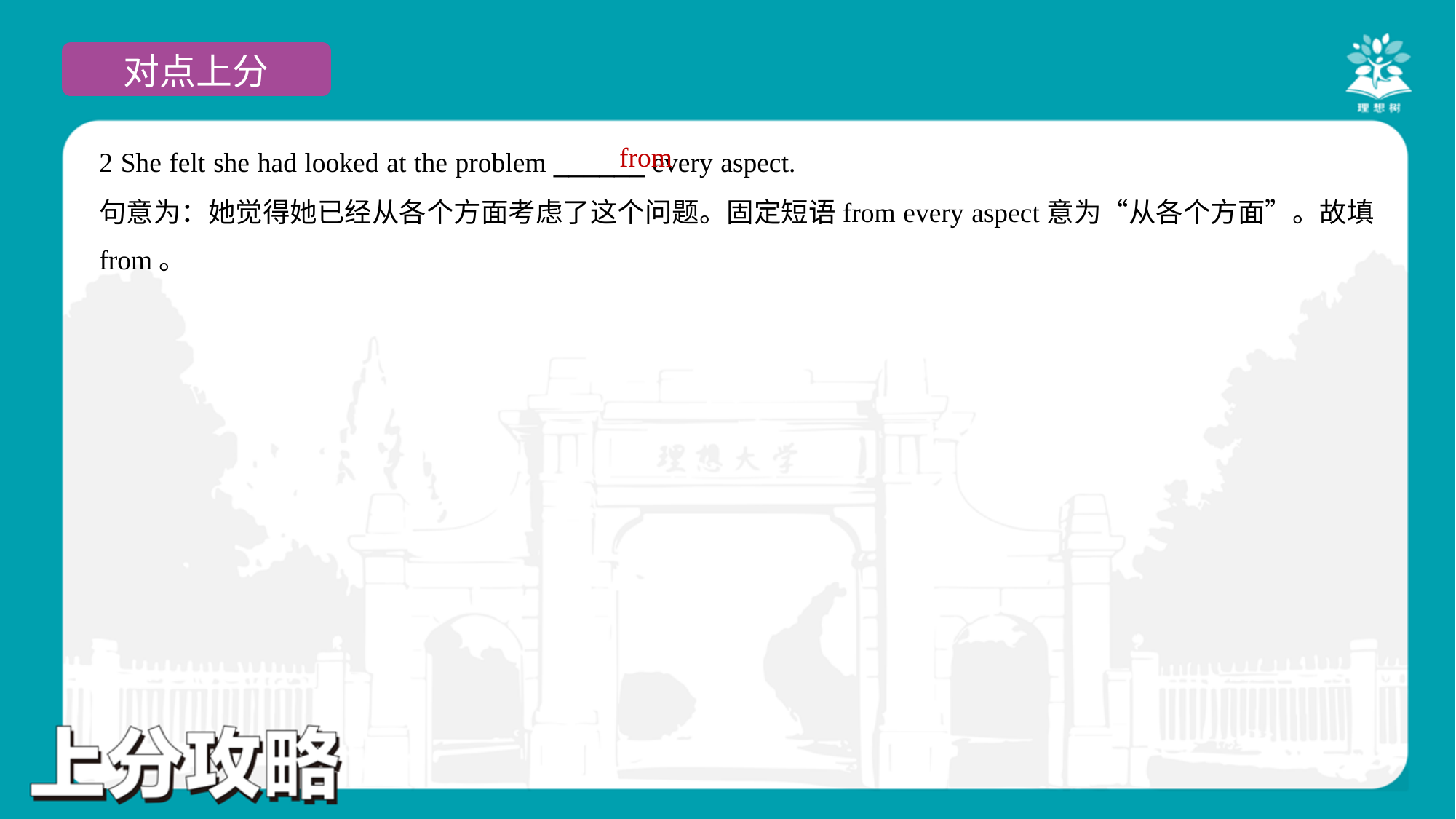

from
2 She felt she had looked at the problem ______ every aspect.
句意为：她觉得她已经从各个方面考虑了这个问题。固定短语from every aspect意为“从各个方面”。故填
from。